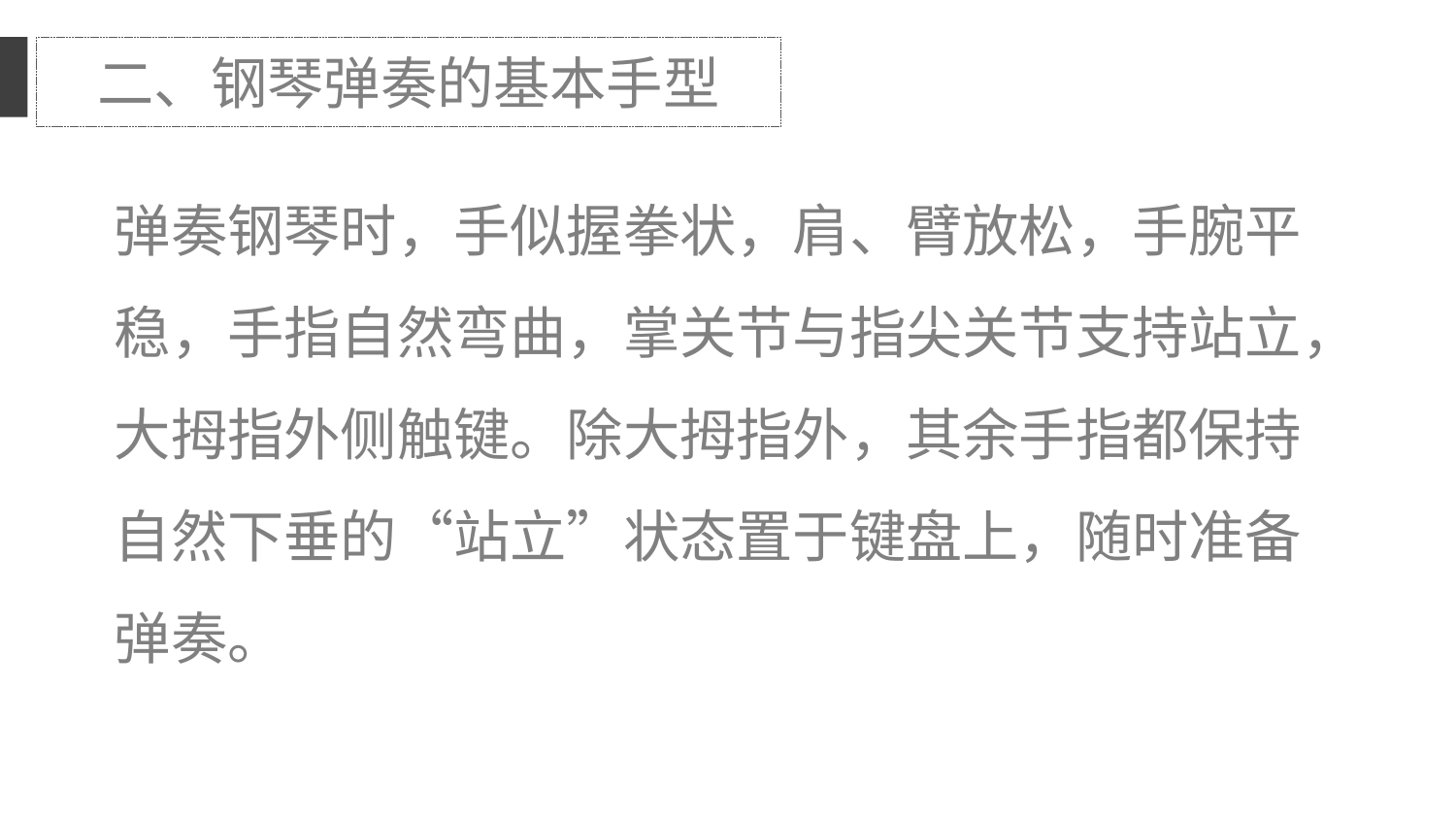

二、钢琴弹奏的基本手型
弹奏钢琴时，手似握拳状，肩、臂放松，手腕平稳，手指自然弯曲，掌关节与指尖关节支持站立，
大拇指外侧触键。除大拇指外，其余手指都保持自然下垂的“站立”状态置于键盘上，随时准备弹奏。